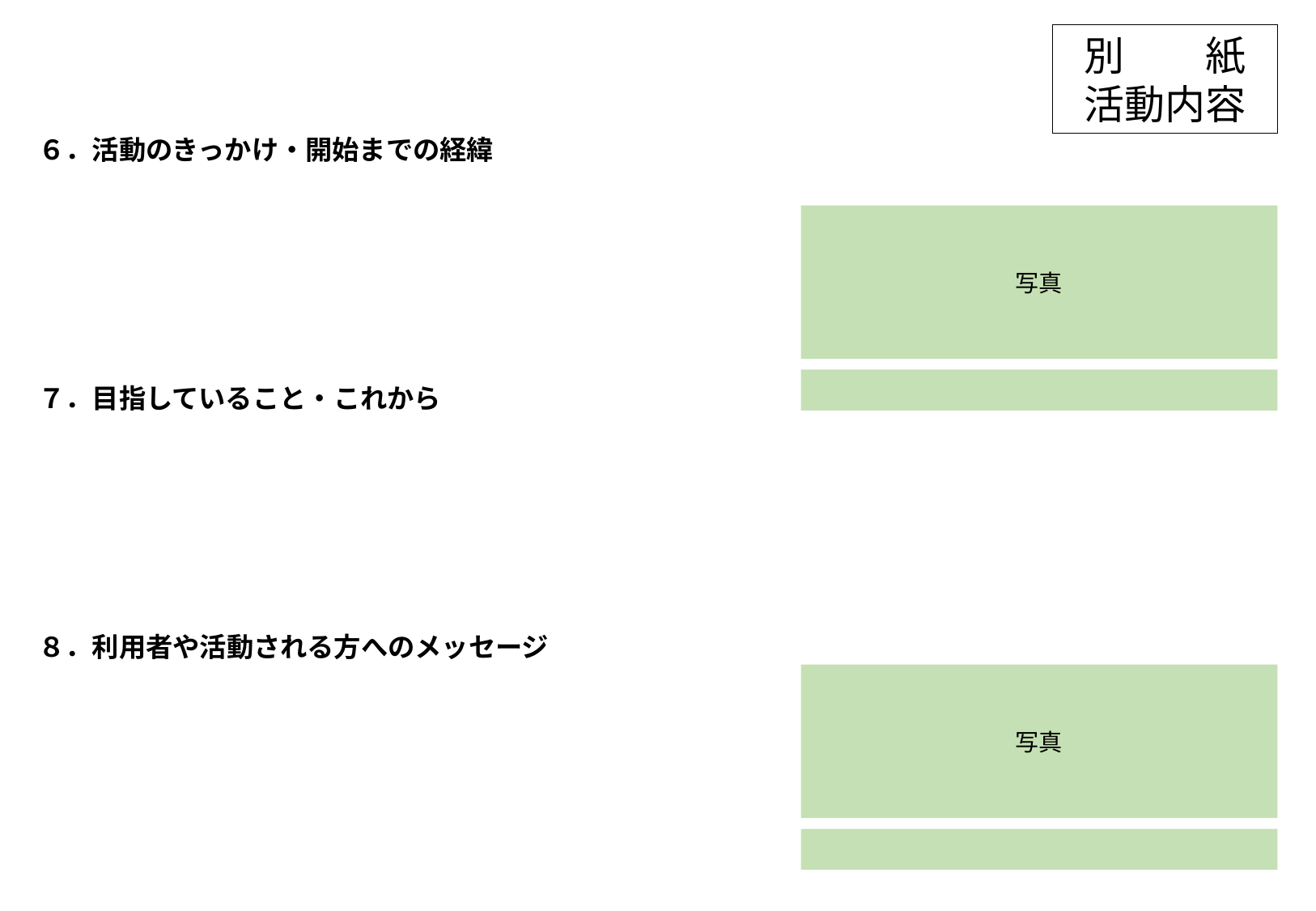

#
別　　紙
活動内容
６．活動のきっかけ・開始までの経緯

７．目指していること・これから

８．利用者や活動される方へのメッセージ

写真

写真